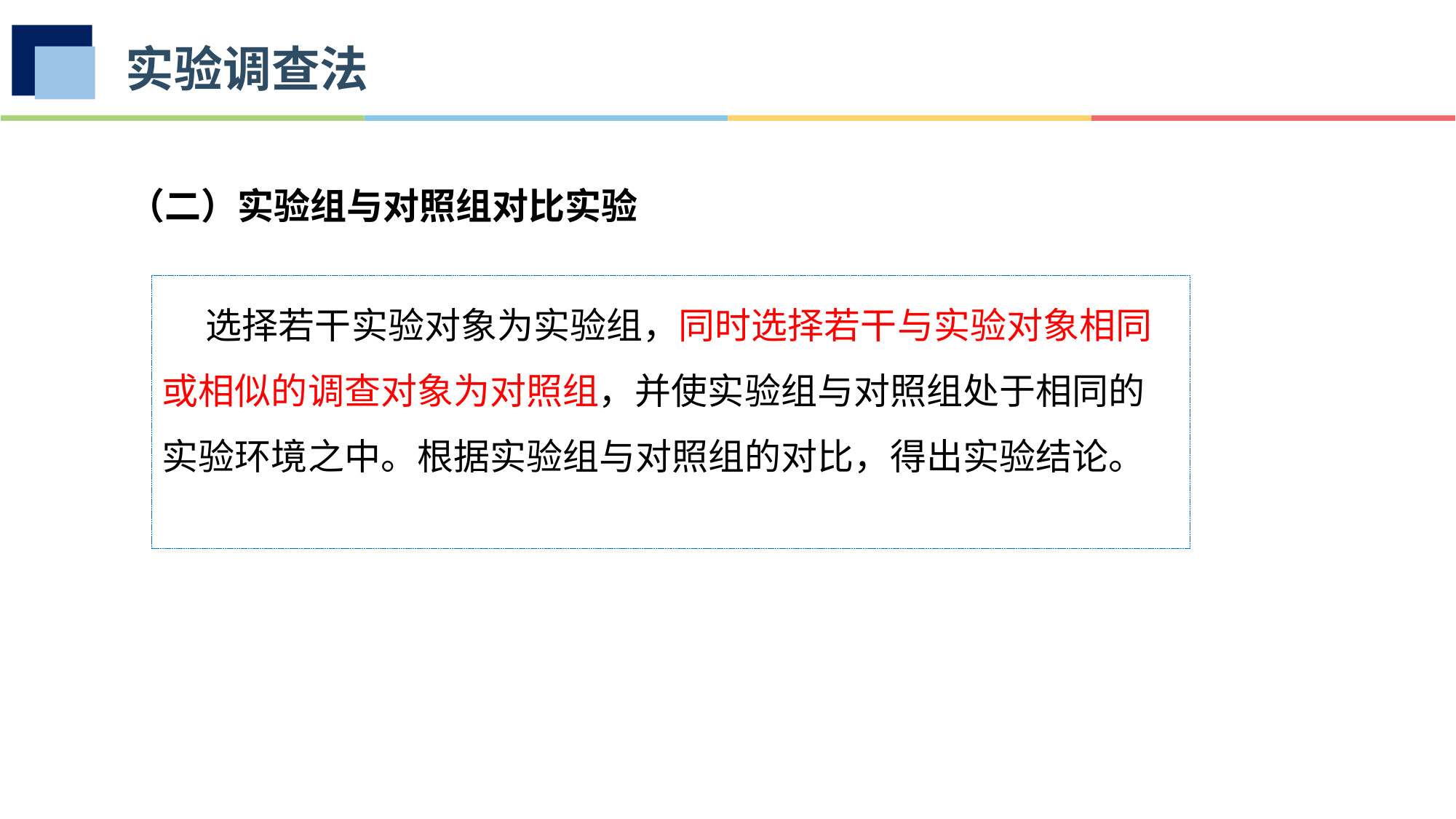

实验调查法

（二）实验组与对照组对比实验
      选择若干实验对象为实验组，同时选择若干与实验对象相同或相似的调查对象为对照组，并使实验组与对照组处于相同的实验环境之中。根据实验组与对照组的对比，得出实验结论。